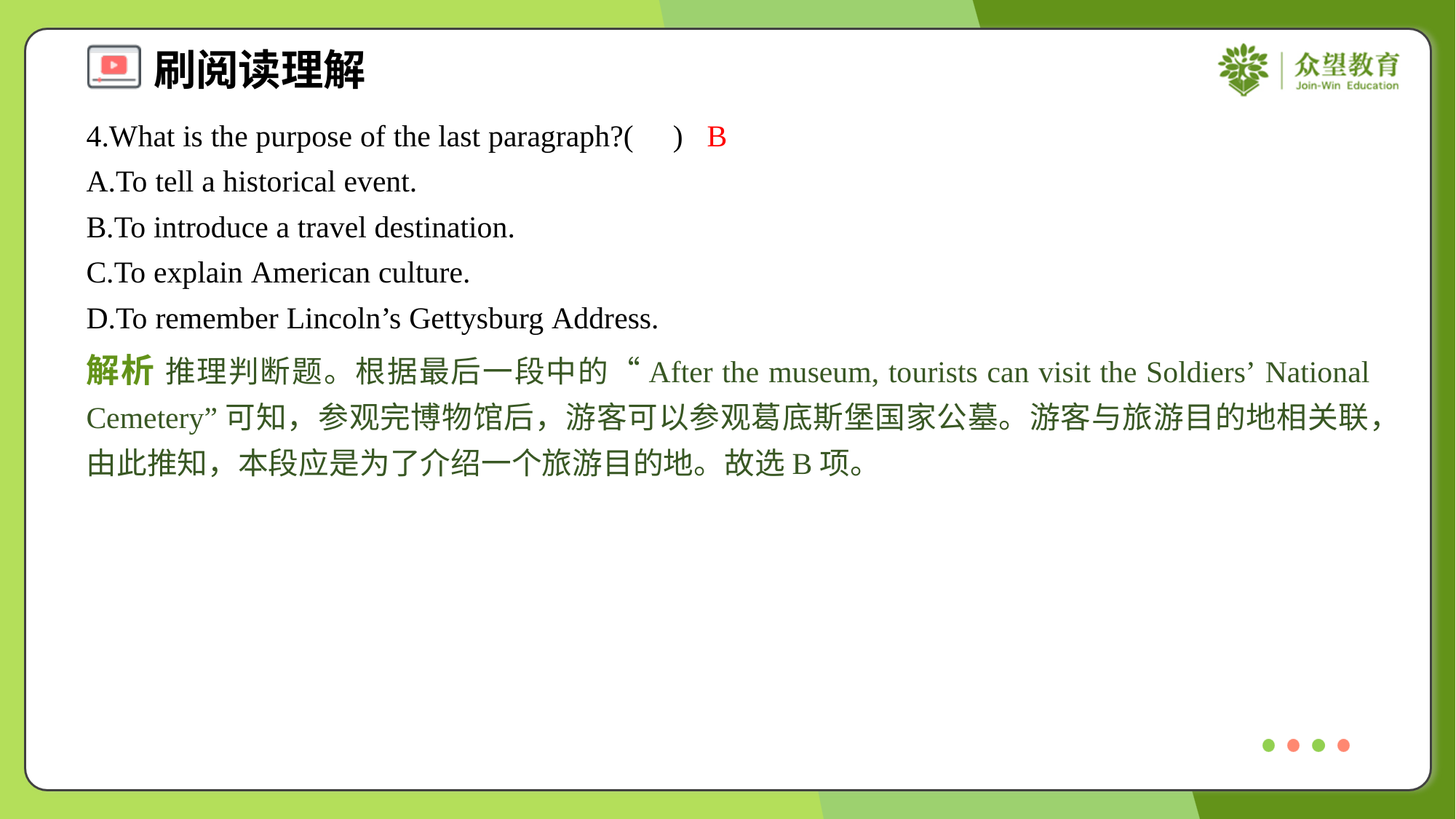

4.What is the purpose of the last paragraph?(     )
B
A.To tell a historical event.
B.To introduce a travel destination.
C.To explain American culture.
D.To remember Lincoln’s Gettysburg Address.
解析 推理判断题。根据最后一段中的“After the museum, tourists can visit the Soldiers’ National Cemetery”可知，参观完博物馆后，游客可以参观葛底斯堡国家公墓。游客与旅游目的地相关联，由此推知，本段应是为了介绍一个旅游目的地。故选B项。